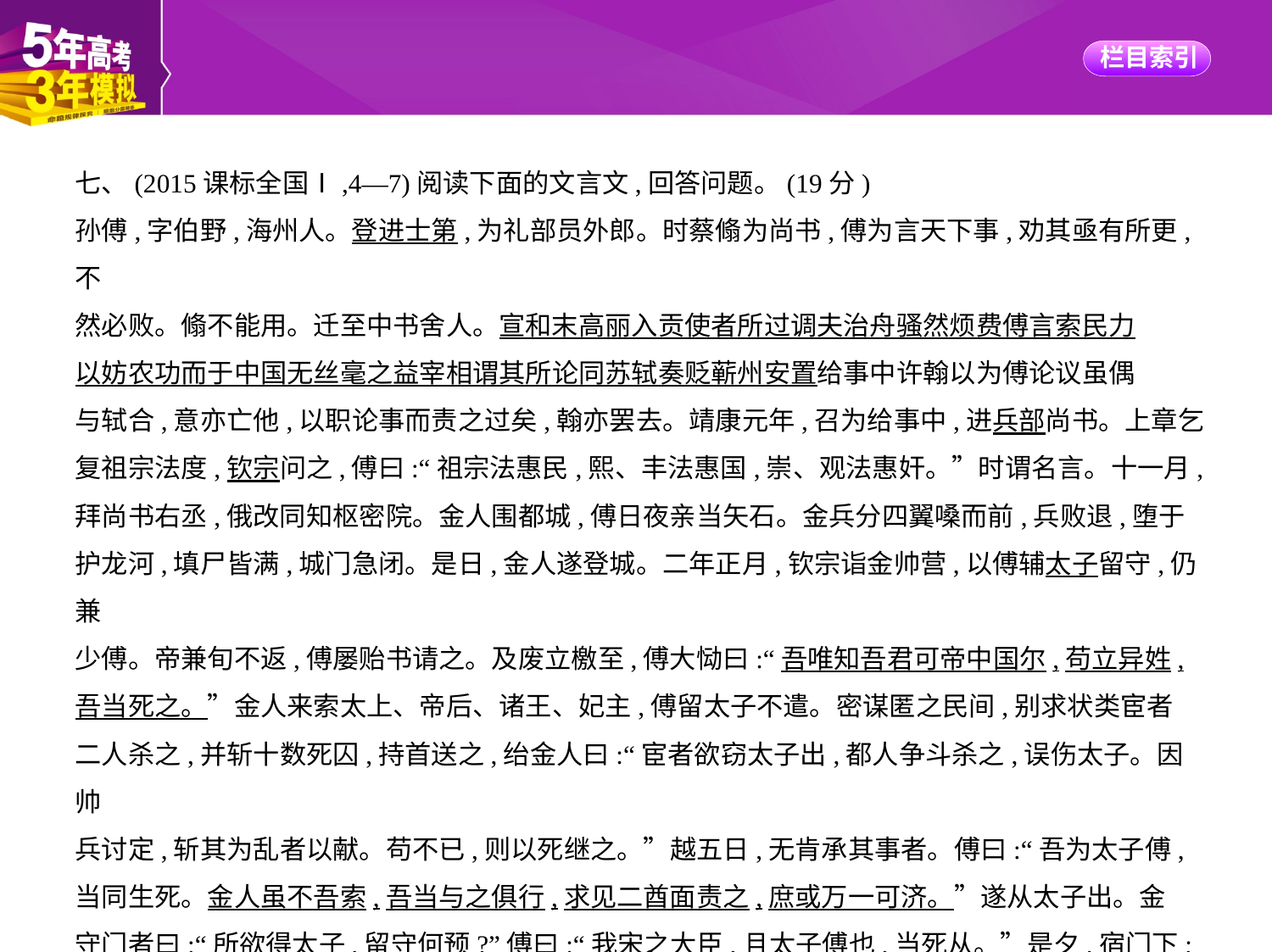

七、(2015课标全国Ⅰ,4—7)阅读下面的文言文,回答问题。(19分)
孙傅,字伯野,海州人。登进士第,为礼部员外郎。时蔡翛为尚书,傅为言天下事,劝其亟有所更,不
然必败。翛不能用。迁至中书舍人。宣和末高丽入贡使者所过调夫治舟骚然烦费傅言索民力
以妨农功而于中国无丝毫之益宰相谓其所论同苏轼奏贬蕲州安置给事中许翰以为傅论议虽偶
与轼合,意亦亡他,以职论事而责之过矣,翰亦罢去。靖康元年,召为给事中,进兵部尚书。上章乞
复祖宗法度,钦宗问之,傅曰:“祖宗法惠民,熙、丰法惠国,崇、观法惠奸。”时谓名言。十一月,
拜尚书右丞,俄改同知枢密院。金人围都城,傅日夜亲当矢石。金兵分四翼嗓而前,兵败退,堕于
护龙河,填尸皆满,城门急闭。是日,金人遂登城。二年正月,钦宗诣金帅营,以傅辅太子留守,仍兼
少傅。帝兼旬不返,傅屡贻书请之。及废立檄至,傅大恸曰:“吾唯知吾君可帝中国尔,苟立异姓,
吾当死之。”金人来索太上、帝后、诸王、妃主,傅留太子不遣。密谋匿之民间,别求状类宦者
二人杀之,并斩十数死囚,持首送之,绐金人曰:“宦者欲窃太子出,都人争斗杀之,误伤太子。因帅
兵讨定,斩其为乱者以献。苟不已,则以死继之。”越五日,无肯承其事者。傅曰:“吾为太子傅,
当同生死。金人虽不吾索,吾当与之俱行,求见二酋面责之,庶或万一可济。”遂从太子出。金
守门者曰:“所欲得太子,留守何预?”傅曰:“我宋之大臣,且太子傅也,当死从。”是夕,宿门下;
明日,金人召之去。明年二月,死于朔廷。绍兴中,赠开府仪同三司,谥曰忠定。(节选自《宋史·